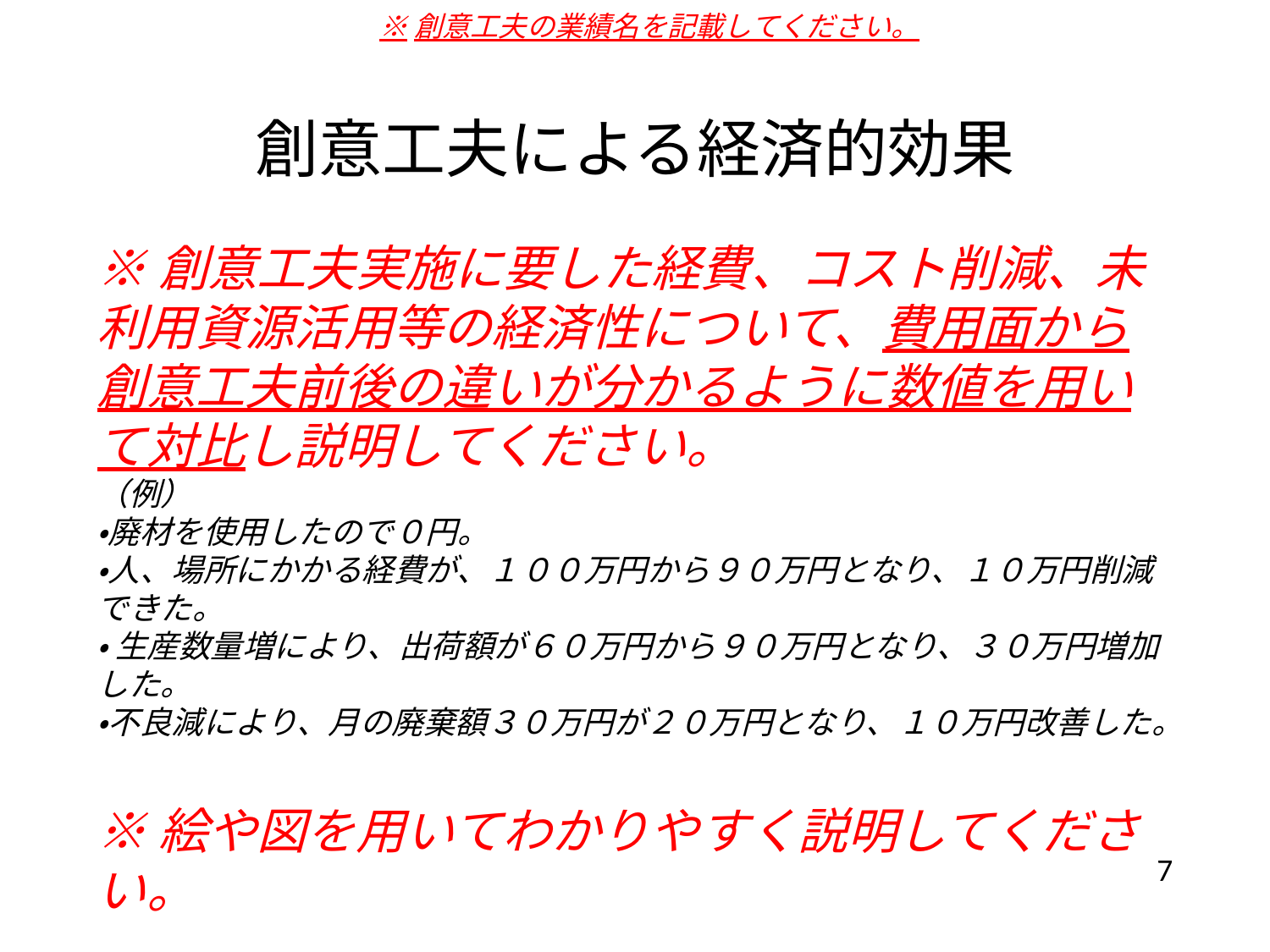

※創意工夫の業績名を記載してください。
# 創意工夫による経済的効果
※創意工夫実施に要した経費、コスト削減、未利用資源活用等の経済性について、費用面から創意工夫前後の違いが分かるように数値を用いて対比し説明してください。
（例）
・廃材を使用したので０円。
・人、場所にかかる経費が、１００万円から９０万円となり、１０万円削減できた。
・ 生産数量増により、出荷額が６０万円から９０万円となり、３０万円増加した。
・不良減により、月の廃棄額３０万円が２０万円となり、１０万円改善した。

※絵や図を用いてわかりやすく説明してください。
7